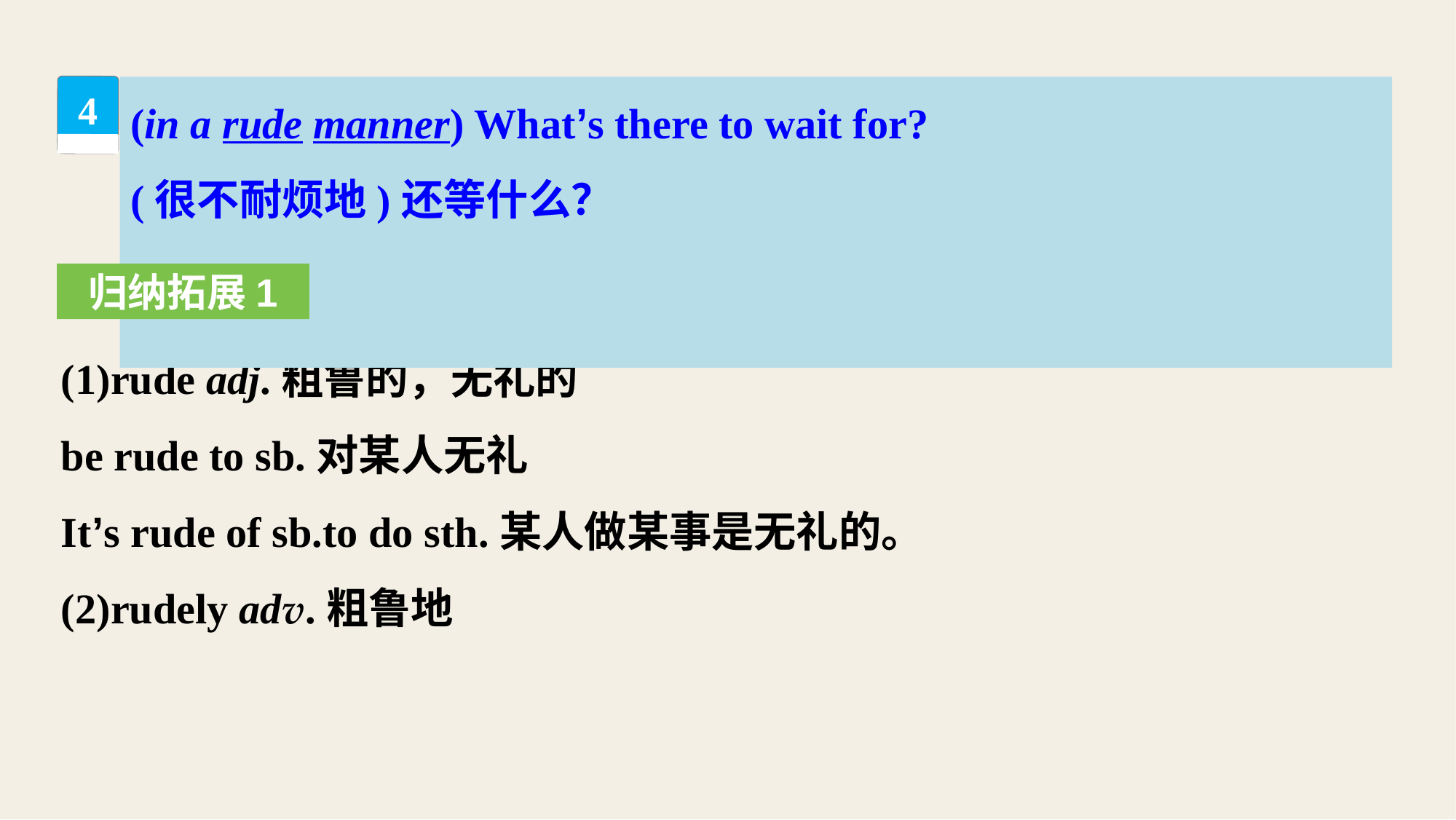

(in a rude manner) What’s there to wait for?
(很不耐烦地)还等什么？

4

归纳拓展1
(1)rude adj.粗鲁的，无礼的
be rude to sb.对某人无礼
It’s rude of sb.to do sth.某人做某事是无礼的。
(2)rudely adv.粗鲁地